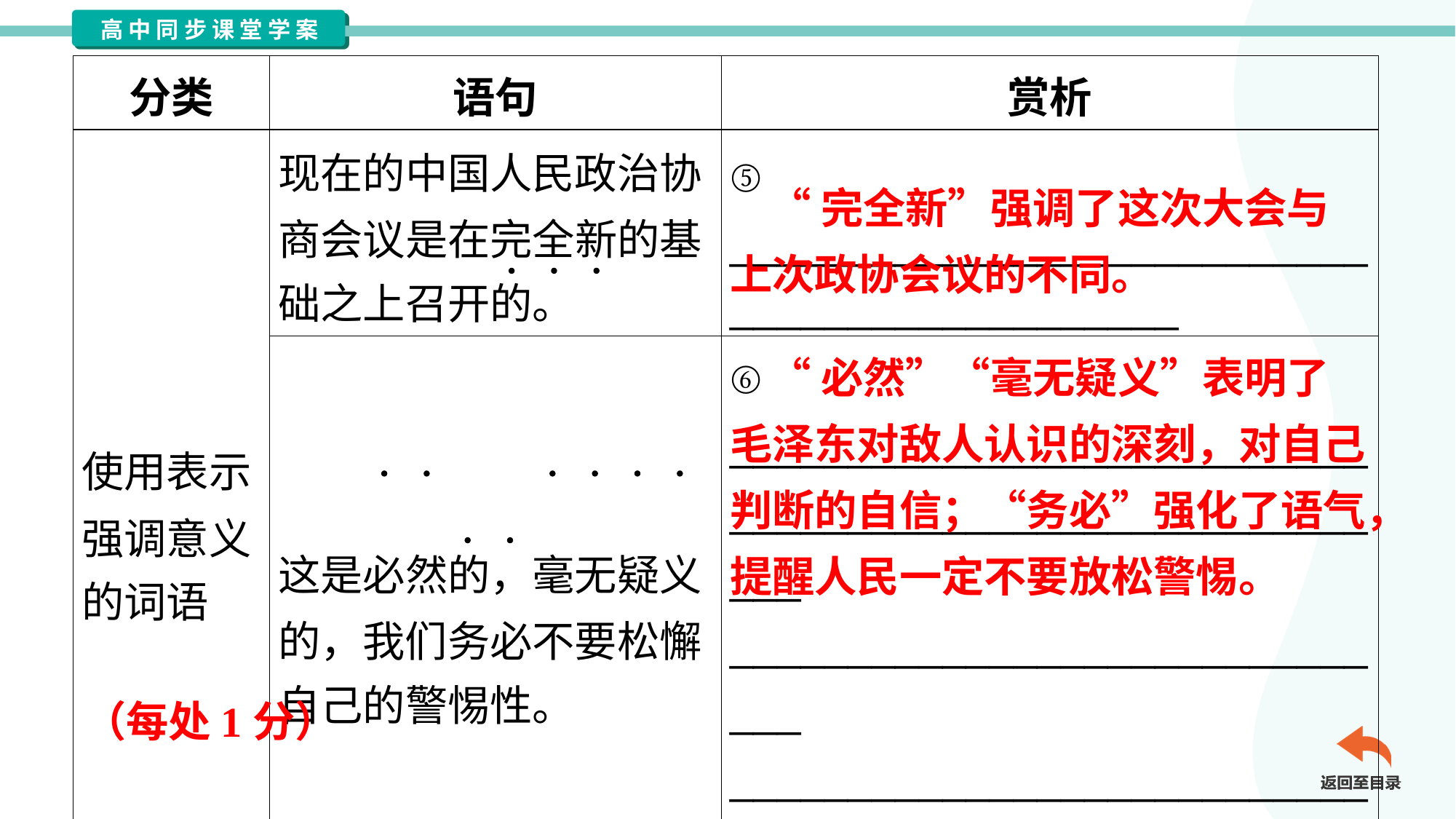

| 分类 | 语句 | 赏析 |
| --- | --- | --- |
| 使用表示 强调意义 的词语 | 现在的中国人民政治协 商会议是在完全新的基 础之上召开的。 | ⑤ \_\_\_\_\_\_\_\_\_\_\_\_\_\_\_\_\_\_\_\_\_\_\_\_\_\_\_ \_\_\_\_\_\_\_\_\_\_\_\_\_\_\_\_\_\_\_ |
|  | 这是必然的，毫无疑义 的，我们务必不要松懈 自己的警惕性。 | ⑥ \_\_\_\_\_\_\_\_\_\_\_\_\_\_\_\_\_\_\_\_\_\_\_\_\_\_\_ \_\_\_\_\_\_\_\_\_\_\_\_\_\_\_\_\_\_\_\_\_\_\_\_\_\_\_\_\_\_ \_\_\_\_\_\_\_\_\_\_\_\_\_\_\_\_\_\_\_\_\_\_\_\_\_\_\_\_\_\_ \_\_\_\_\_\_\_\_\_\_\_\_\_\_\_\_\_\_\_\_\_\_\_\_\_\_\_\_\_\_ \_\_\_\_\_ |
    “完全新”强调了这次大会与上次政协会议的不同。

    “必然”“毫无疑义”表明了毛泽东对敌人认识的深刻，对自己判断的自信；“务必”强化了语气，提醒人民一定不要放松警惕。

（每处1分）